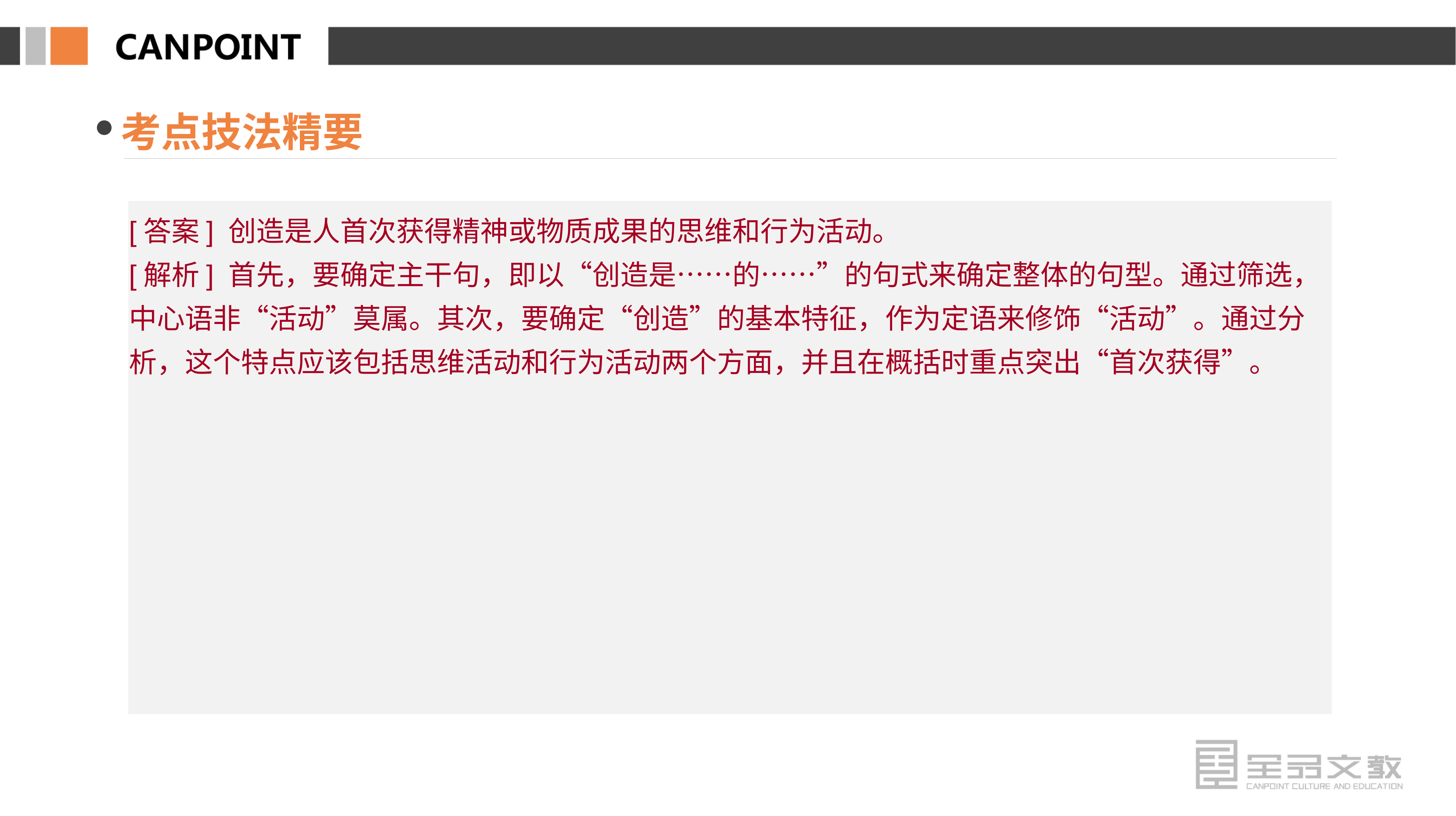

考点技法精要

[答案] 创造是人首次获得精神或物质成果的思维和行为活动。
[解析] 首先，要确定主干句，即以“创造是……的……”的句式来确定整体的句型。通过筛选，中心语非“活动”莫属。其次，要确定“创造”的基本特征，作为定语来修饰“活动”。通过分析，这个特点应该包括思维活动和行为活动两个方面，并且在概括时重点突出“首次获得”。